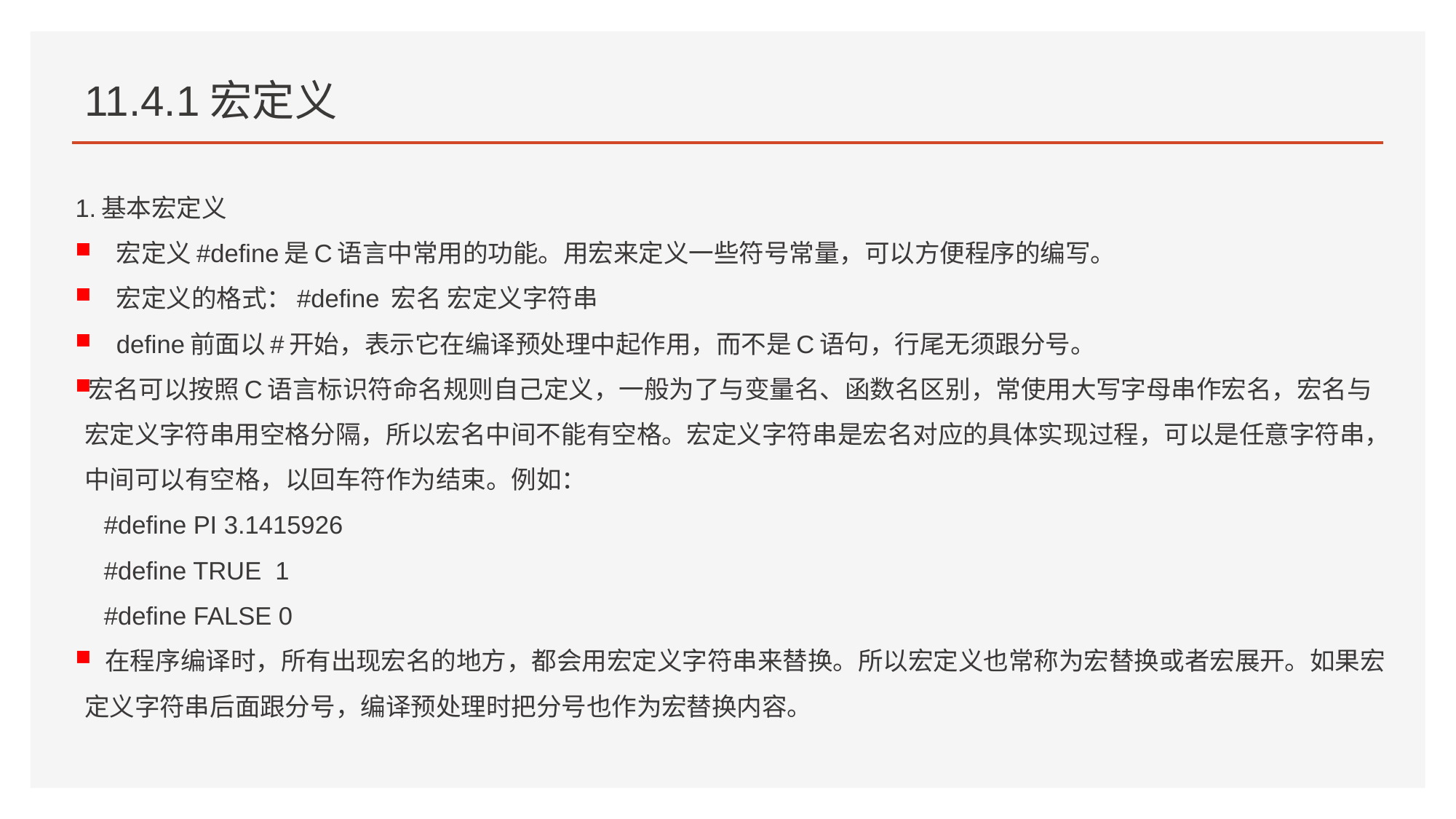

# 11.4.1宏定义
1.基本宏定义
    宏定义#define是C语言中常用的功能。用宏来定义一些符号常量，可以方便程序的编写。
    宏定义的格式：#define 宏名 宏定义字符串
    define前面以#开始，表示它在编译预处理中起作用，而不是C语句，行尾无须跟分号。
宏名可以按照C语言标识符命名规则自己定义，一般为了与变量名、函数名区别，常使用大写字母串作宏名，宏名与宏定义字符串用空格分隔，所以宏名中间不能有空格。宏定义字符串是宏名对应的具体实现过程，可以是任意字符串，中间可以有空格，以回车符作为结束。例如：
#define PI 3.1415926
#define TRUE  1
#define FALSE 0
  在程序编译时，所有出现宏名的地方，都会用宏定义字符串来替换。所以宏定义也常称为宏替换或者宏展开。如果宏定义字符串后面跟分号，编译预处理时把分号也作为宏替换内容。